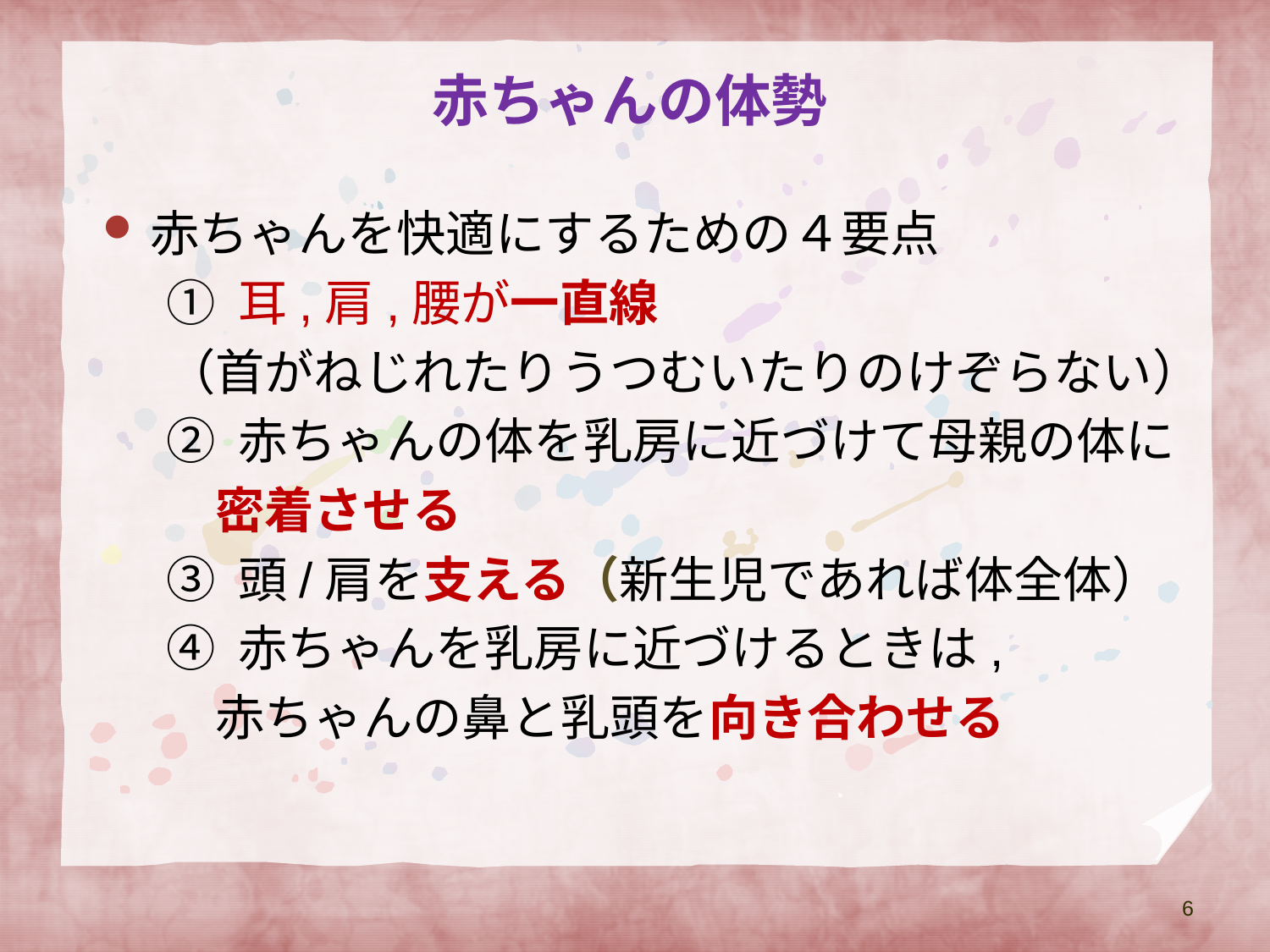

# 赤ちゃんの体勢
赤ちゃんを快適にするための４要点
① 耳,肩,腰が一直線
（首がねじれたりうつむいたりのけぞらない）
② 赤ちゃんの体を乳房に近づけて母親の体に
　密着させる
③ 頭/肩を支える（新生児であれば体全体）
④ 赤ちゃんを乳房に近づけるときは,
　赤ちゃんの鼻と乳頭を向き合わせる
6